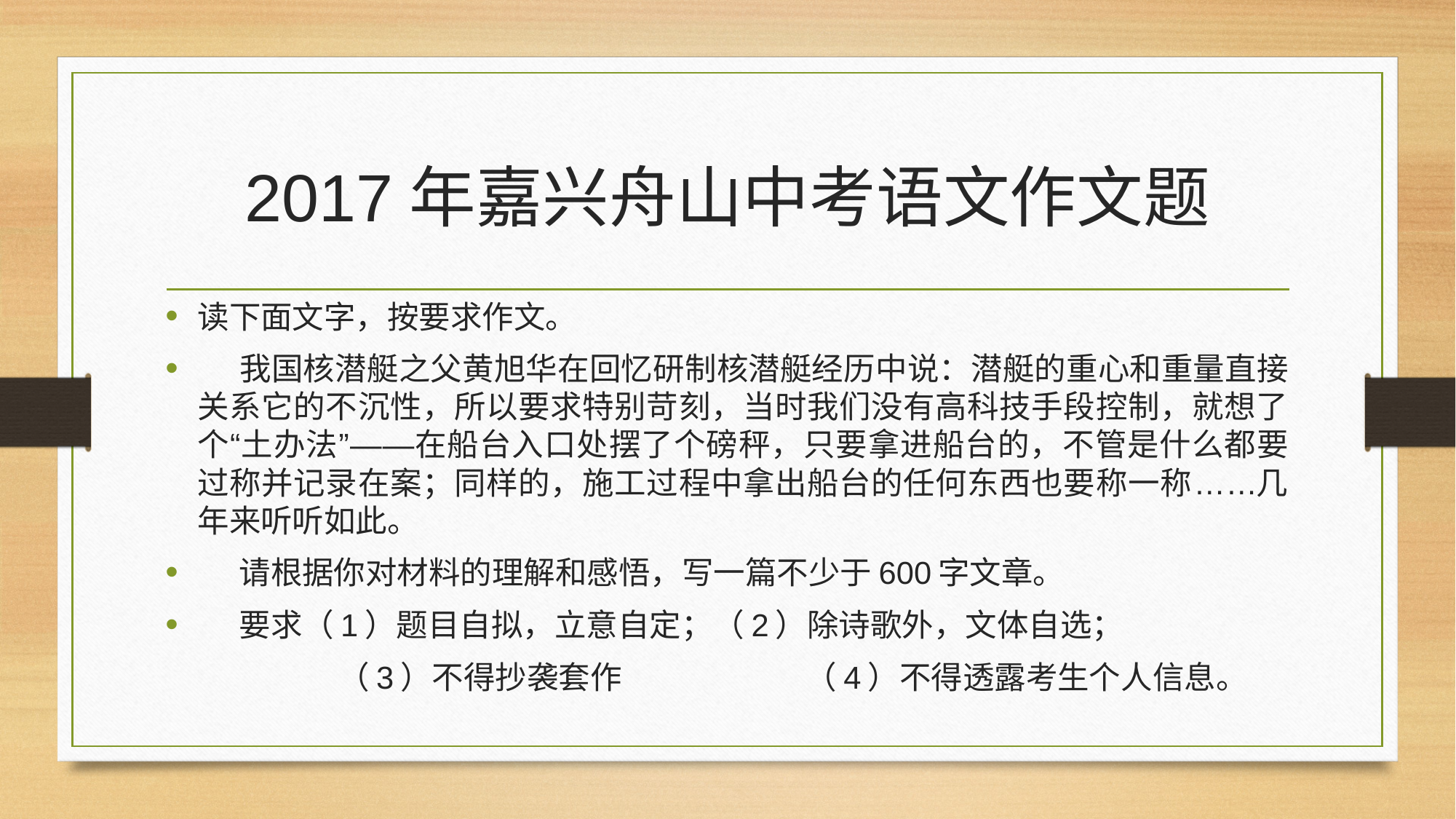

# 2017年嘉兴舟山中考语文作文题
读下面文字，按要求作文。
    我国核潜艇之父黄旭华在回忆研制核潜艇经历中说：潜艇的重心和重量直接关系它的不沉性，所以要求特别苛刻，当时我们没有高科技手段控制，就想了个“土办法”——在船台入口处摆了个磅秤，只要拿进船台的，不管是什么都要过称并记录在案；同样的，施工过程中拿出船台的任何东西也要称一称……几年来听听如此。
    请根据你对材料的理解和感悟，写一篇不少于600字文章。
    要求（1）题目自拟，立意自定；（2）除诗歌外，文体自选；
                   （3）不得抄袭套作                     （4）不得透露考生个人信息。